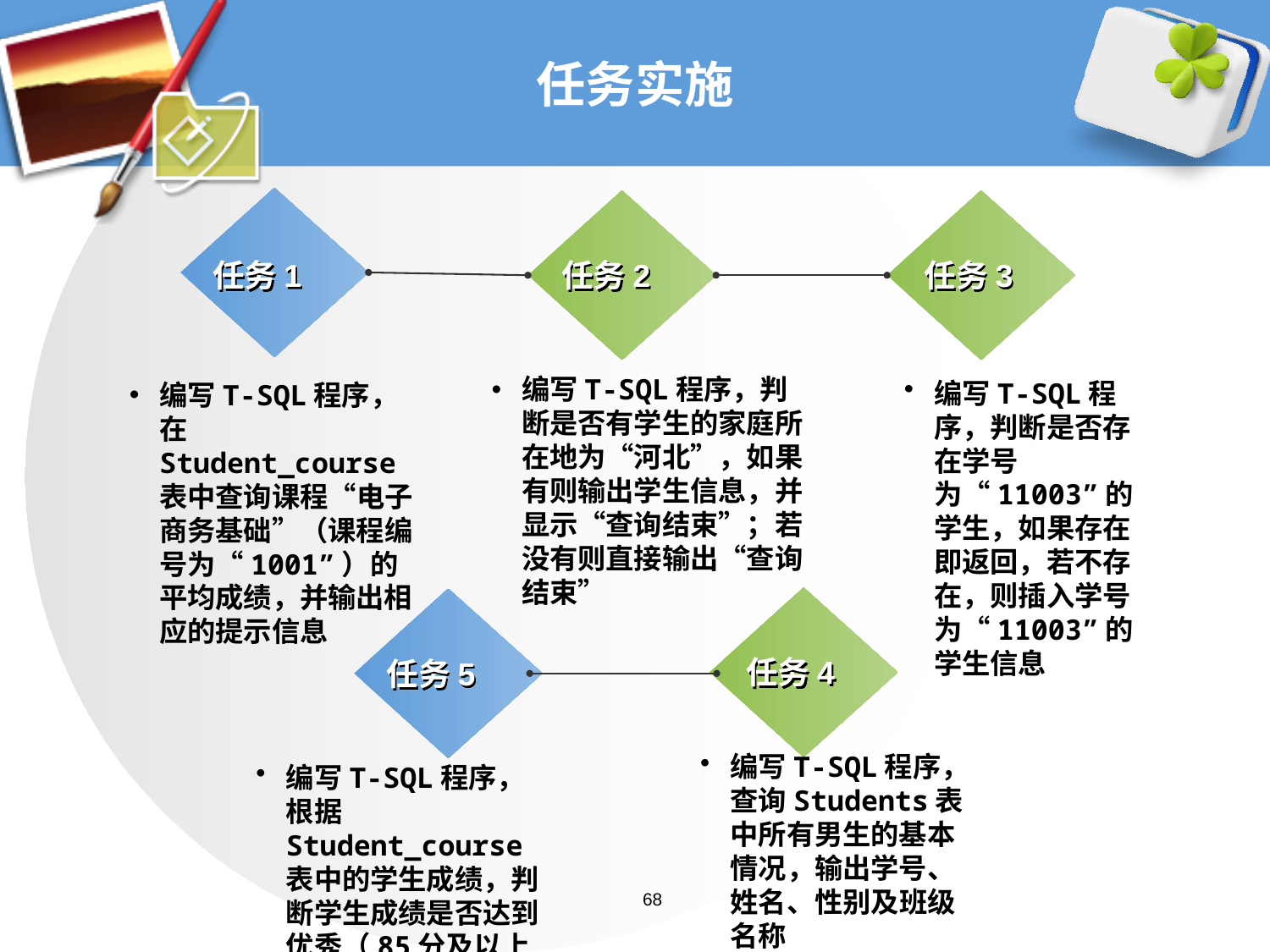

# 任务实施

任务1
任务2
任务3
编写T-SQL程序，判断是否有学生的家庭所在地为“河北”，如果有则输出学生信息，并显示“查询结束”；若没有则直接输出“查询结束”
编写T-SQL程序，判断是否存在学号为“11003”的学生，如果存在即返回，若不存在，则插入学号为“11003”的学生信息
编写T-SQL程序，在Student_course 表中查询课程“电子商务基础”（课程编号为“1001”）的平均成绩，并输出相应的提示信息

任务4
任务5
编写T-SQL程序，查询Students表中所有男生的基本情况，输出学号、姓名、性别及班级名称
编写T-SQL程序，根据Student_course表中的学生成绩，判断学生成绩是否达到优秀（85分及以上为优秀）
68